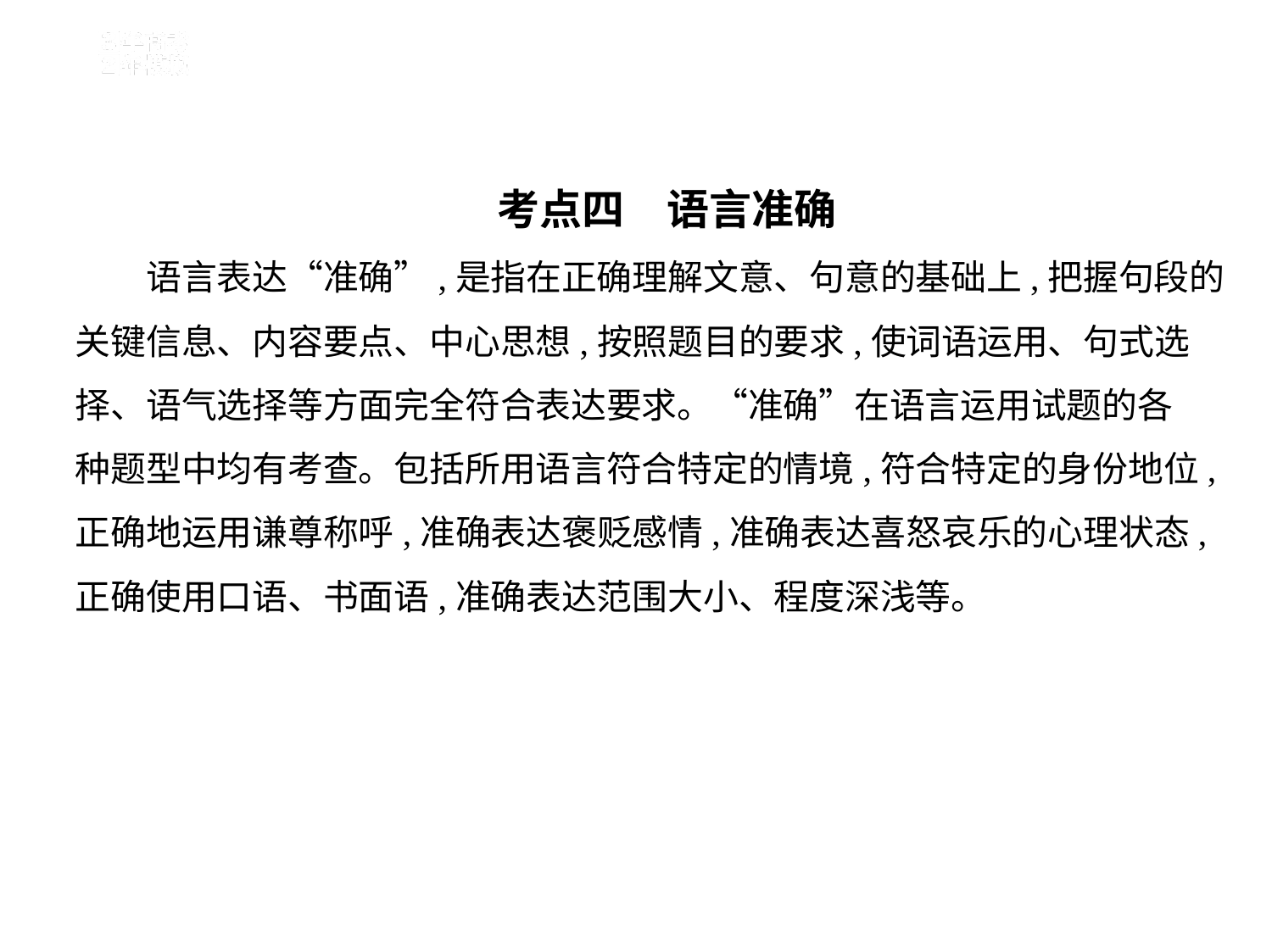

考点四　语言准确
　　语言表达“准确”,是指在正确理解文意、句意的基础上,把握句段的
关键信息、内容要点、中心思想,按照题目的要求,使词语运用、句式选
择、语气选择等方面完全符合表达要求。“准确”在语言运用试题的各
种题型中均有考查。包括所用语言符合特定的情境,符合特定的身份地位,
正确地运用谦尊称呼,准确表达褒贬感情,准确表达喜怒哀乐的心理状态,
正确使用口语、书面语,准确表达范围大小、程度深浅等。